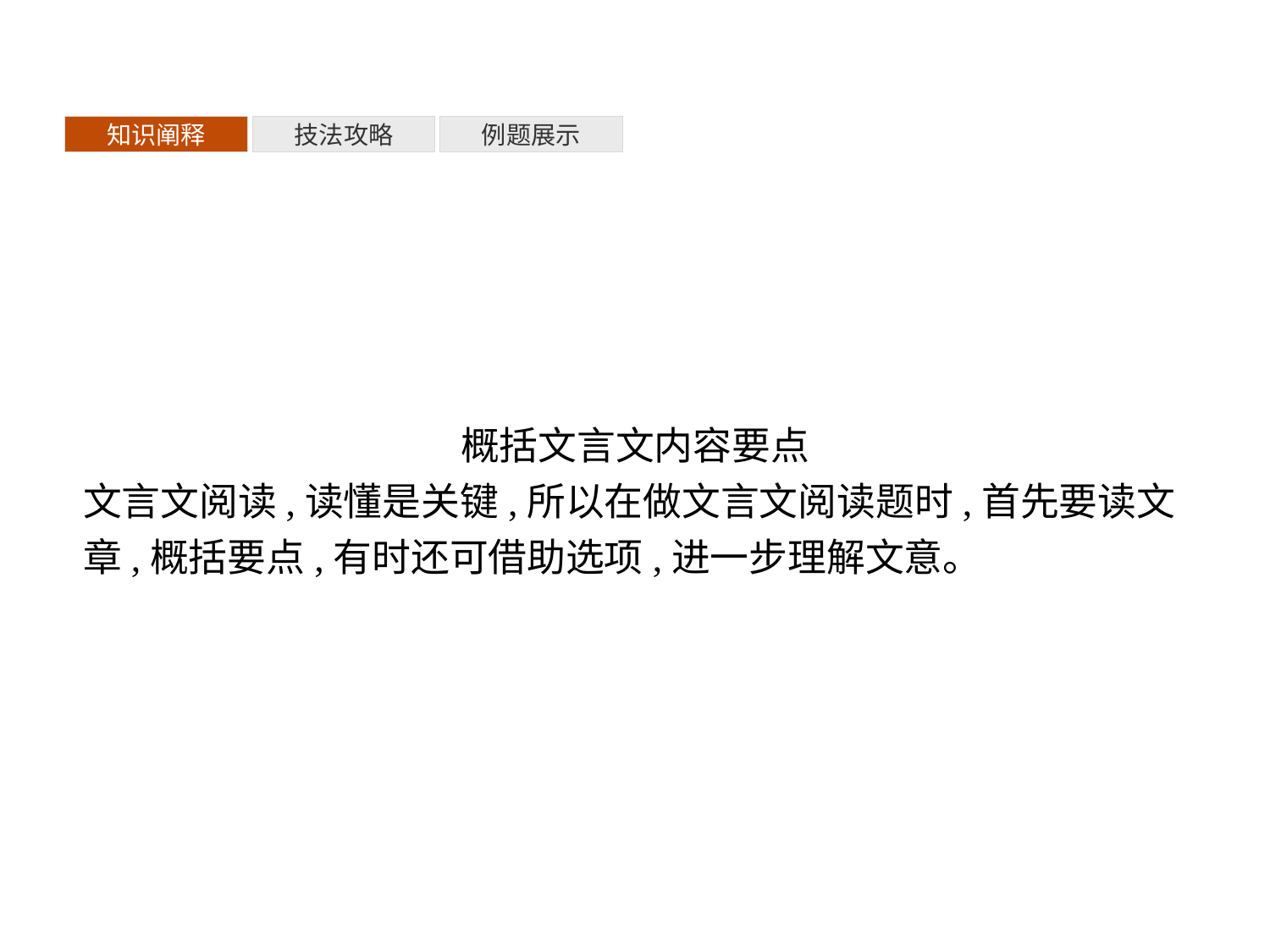

知识阐释
技法攻略
例题展示
概括文言文内容要点
文言文阅读,读懂是关键,所以在做文言文阅读题时,首先要读文章,概括要点,有时还可借助选项,进一步理解文意。